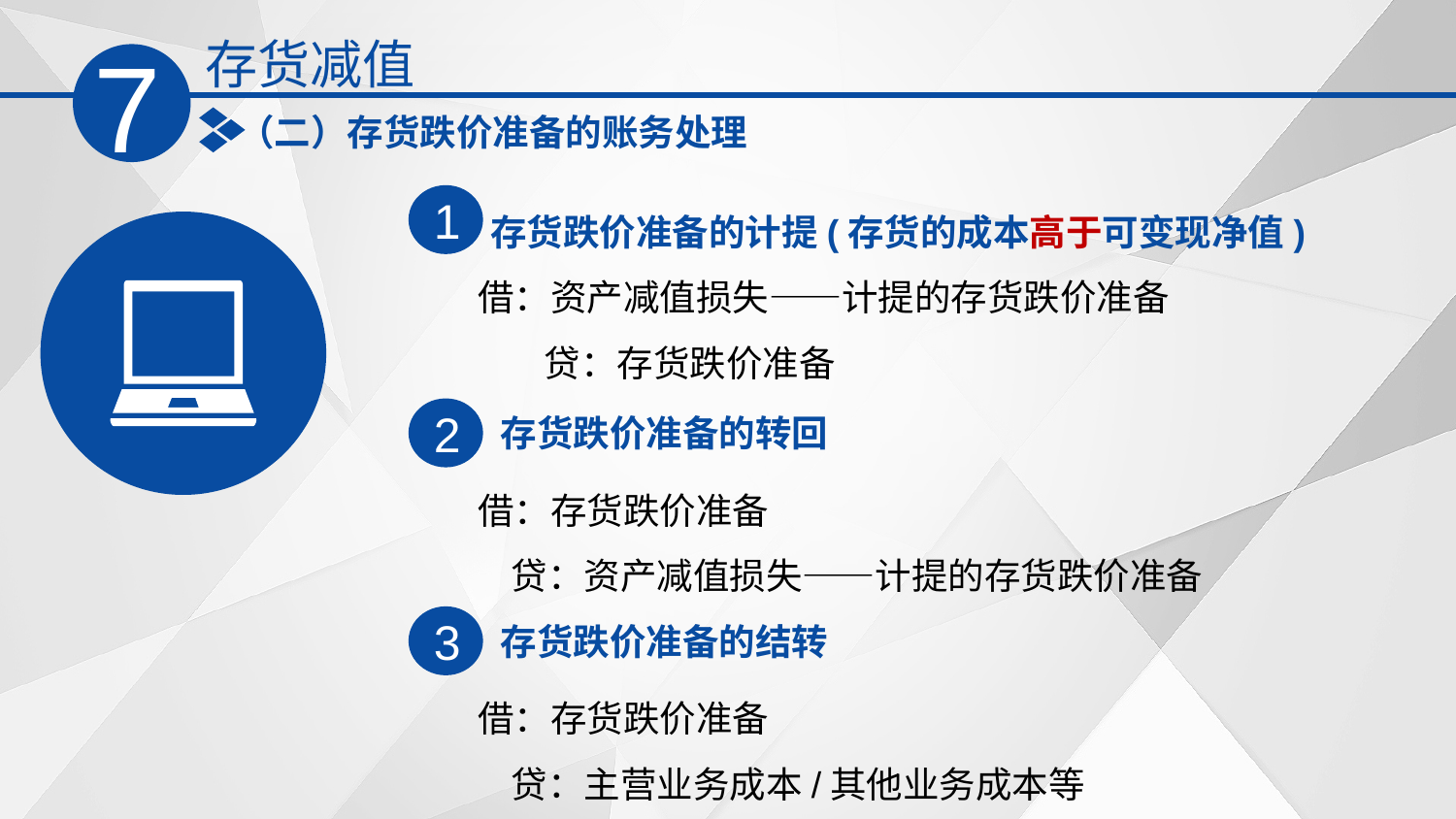

存货减值
7

（二）存货跌价准备的账务处理

存货跌价准备的计提(存货的成本高于可变现净值)
1

借：资产减值损失——计提的存货跌价准备
       贷：存货跌价准备
2
存货跌价准备的转回
借：存货跌价准备
   贷：资产减值损失——计提的存货跌价准备
3
存货跌价准备的结转
借：存货跌价准备
   贷：主营业务成本/其他业务成本等